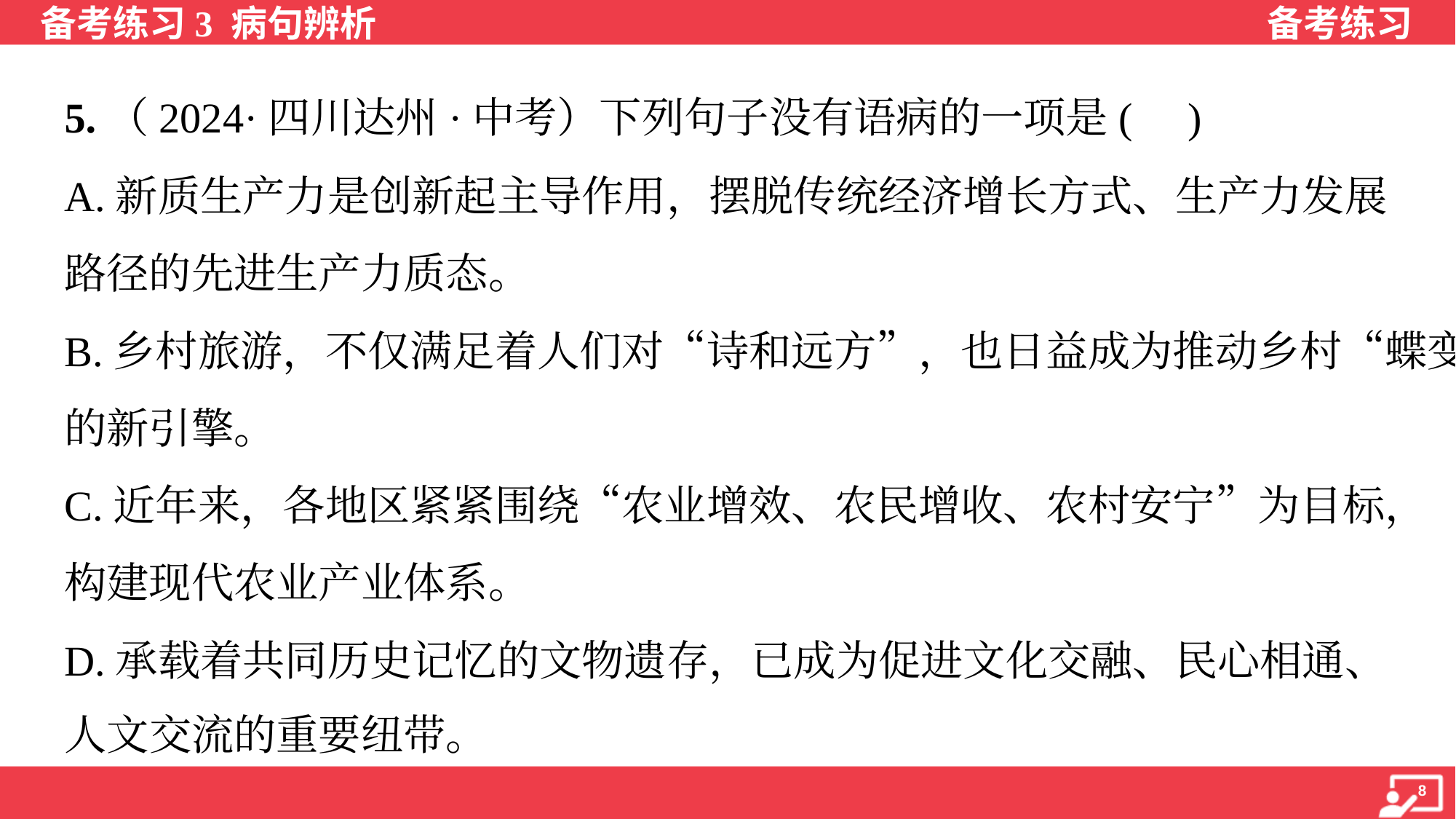

5.（2024·四川达州·中考）下列句子没有语病的一项是(     )
A.新质生产力是创新起主导作用，摆脱传统经济增长方式、生产力发展
路径的先进生产力质态。
B.乡村旅游，不仅满足着人们对“诗和远方”，也日益成为推动乡村“蝶变”
的新引擎。
C.近年来，各地区紧紧围绕“农业增效、农民增收、农村安宁”为目标，
构建现代农业产业体系。
D.承载着共同历史记忆的文物遗存，已成为促进文化交融、民心相通、
人文交流的重要纽带。